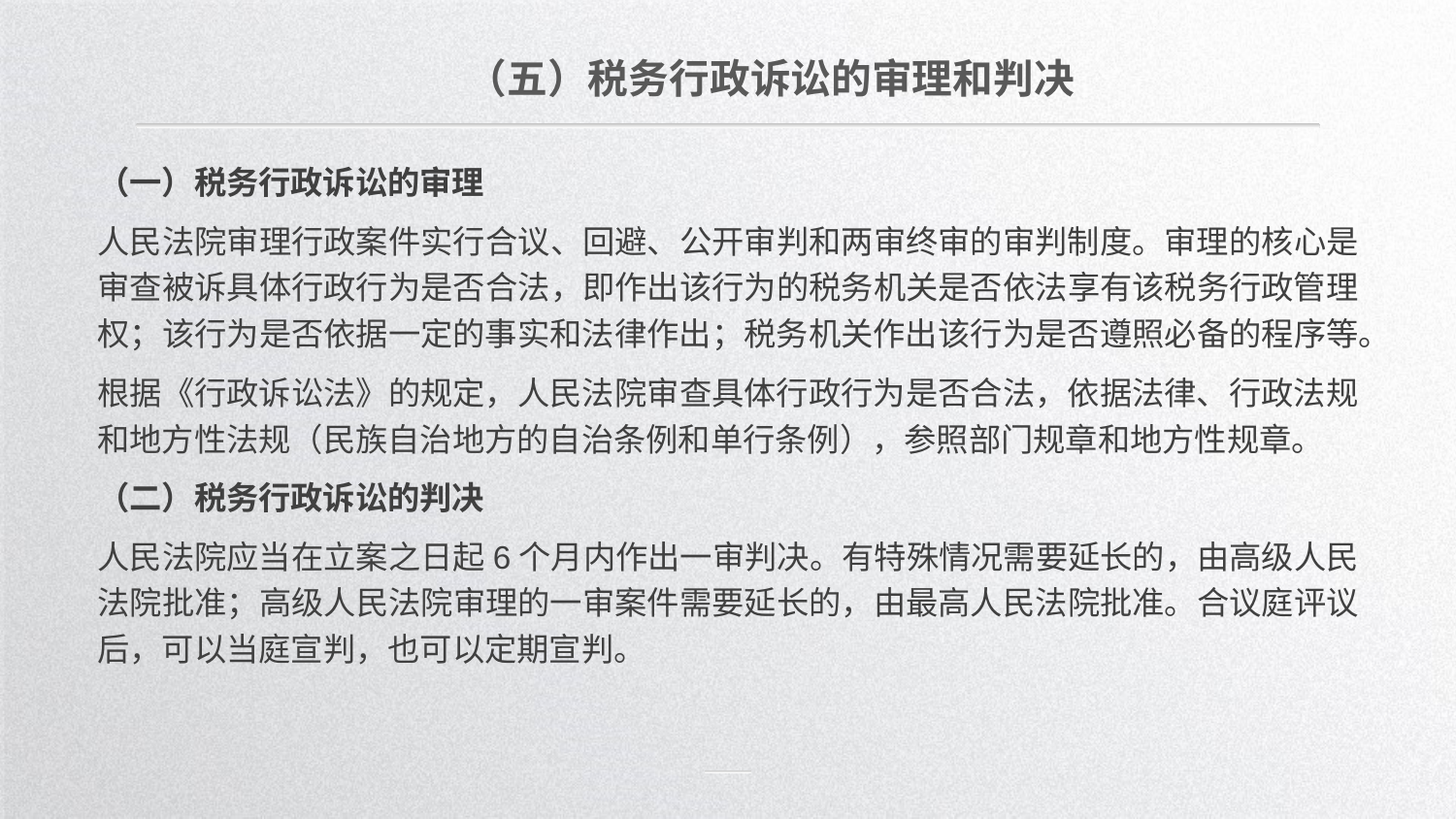

（五）税务行政诉讼的审理和判决
（一）税务行政诉讼的审理
人民法院审理行政案件实行合议、回避、公开审判和两审终审的审判制度。审理的核心是审查被诉具体行政行为是否合法，即作出该行为的税务机关是否依法享有该税务行政管理权；该行为是否依据一定的事实和法律作出；税务机关作出该行为是否遵照必备的程序等。
根据《行政诉讼法》的规定，人民法院审查具体行政行为是否合法，依据法律、行政法规和地方性法规（民族自治地方的自治条例和单行条例），参照部门规章和地方性规章。
（二）税务行政诉讼的判决
人民法院应当在立案之日起6个月内作出一审判决。有特殊情况需要延长的，由高级人民法院批准；高级人民法院审理的一审案件需要延长的，由最高人民法院批准。合议庭评议后，可以当庭宣判，也可以定期宣判。